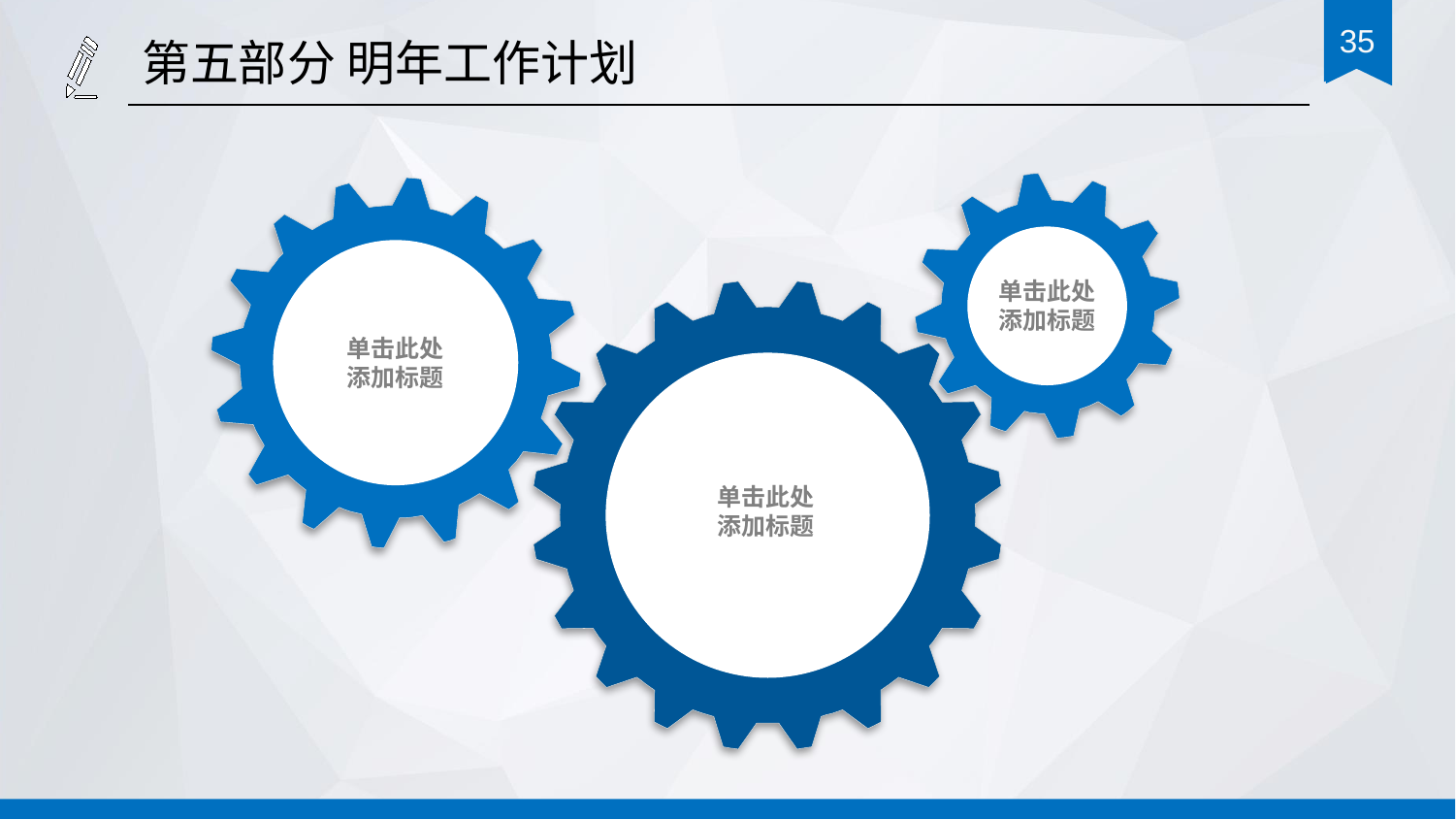

第五部分 明年工作计划

单击此处
添加标题

单击此处
添加标题
单击此处
添加标题